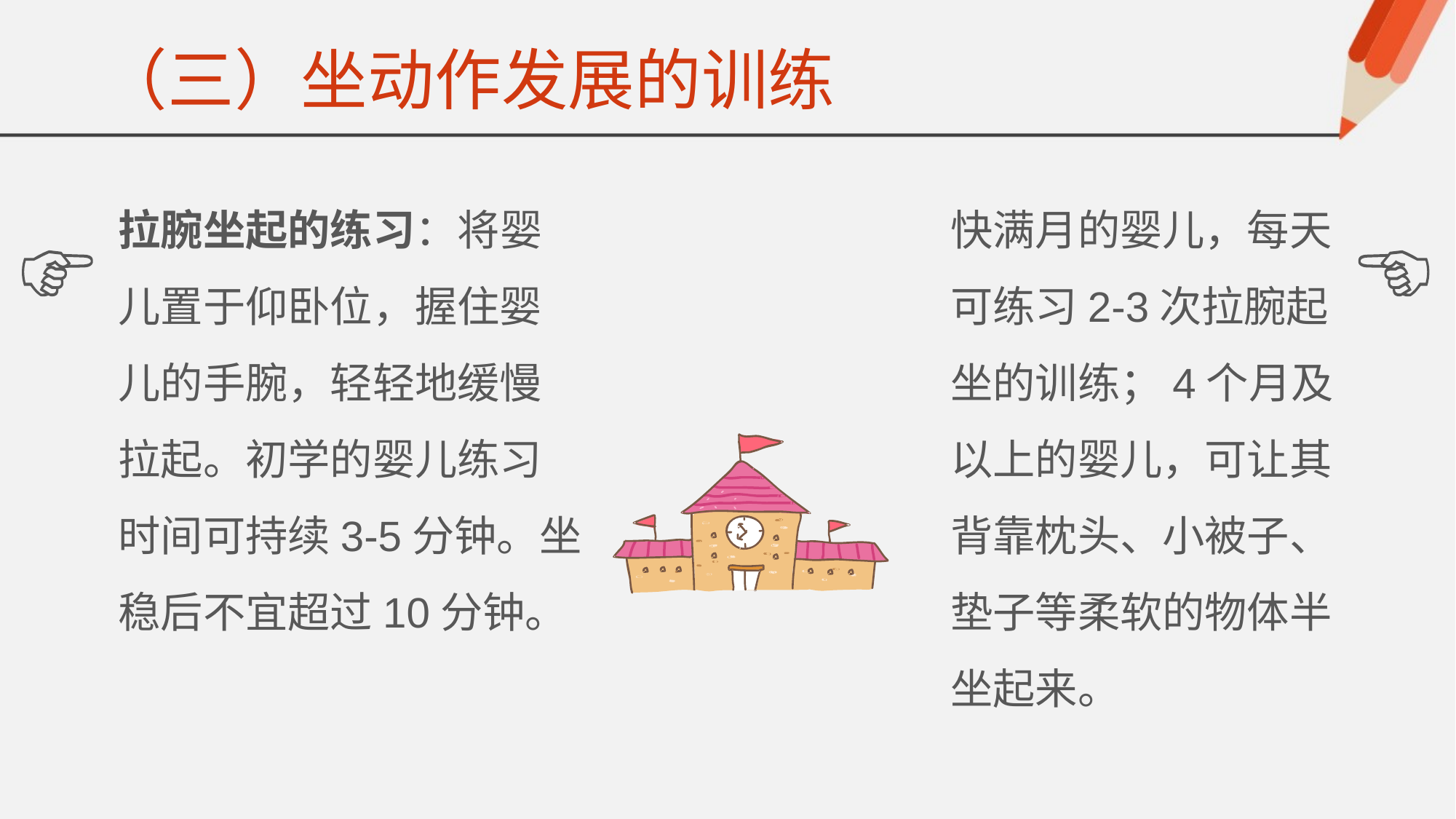

# （三）坐动作发展的训练
拉腕坐起的练习：将婴儿置于仰卧位，握住婴儿的手腕，轻轻地缓慢拉起。初学的婴儿练习时间可持续3-5分钟。坐稳后不宜超过10分钟。
快满月的婴儿，每天可练习2-3次拉腕起坐的训练；4个月及以上的婴儿，可让其背靠枕头、小被子、垫子等柔软的物体半坐起来。